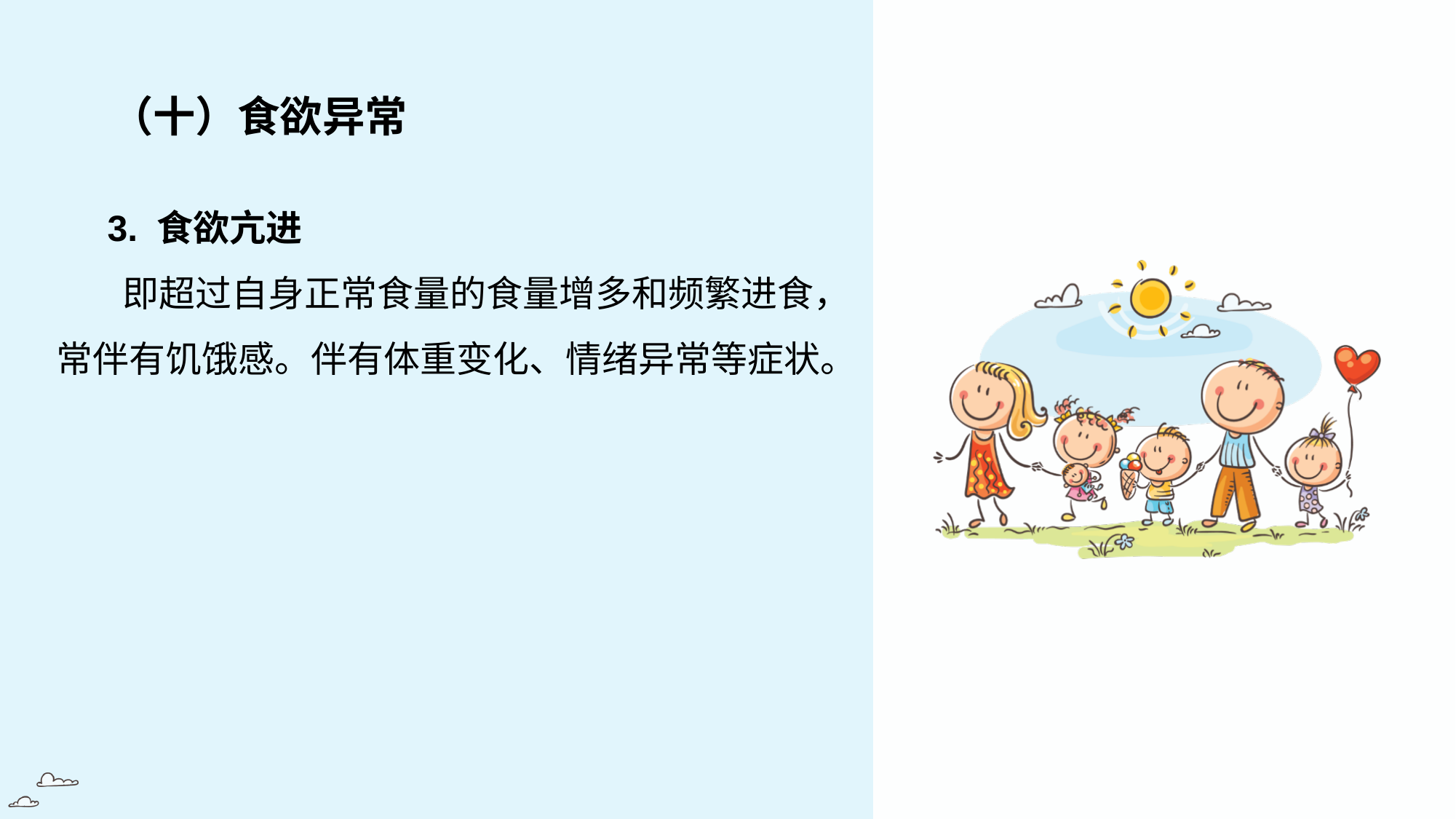

（十）食欲异常
     3. 食欲亢进
       即超过自身正常食量的食量增多和频繁进食，常伴有饥饿感。伴有体重变化、情绪异常等症状。